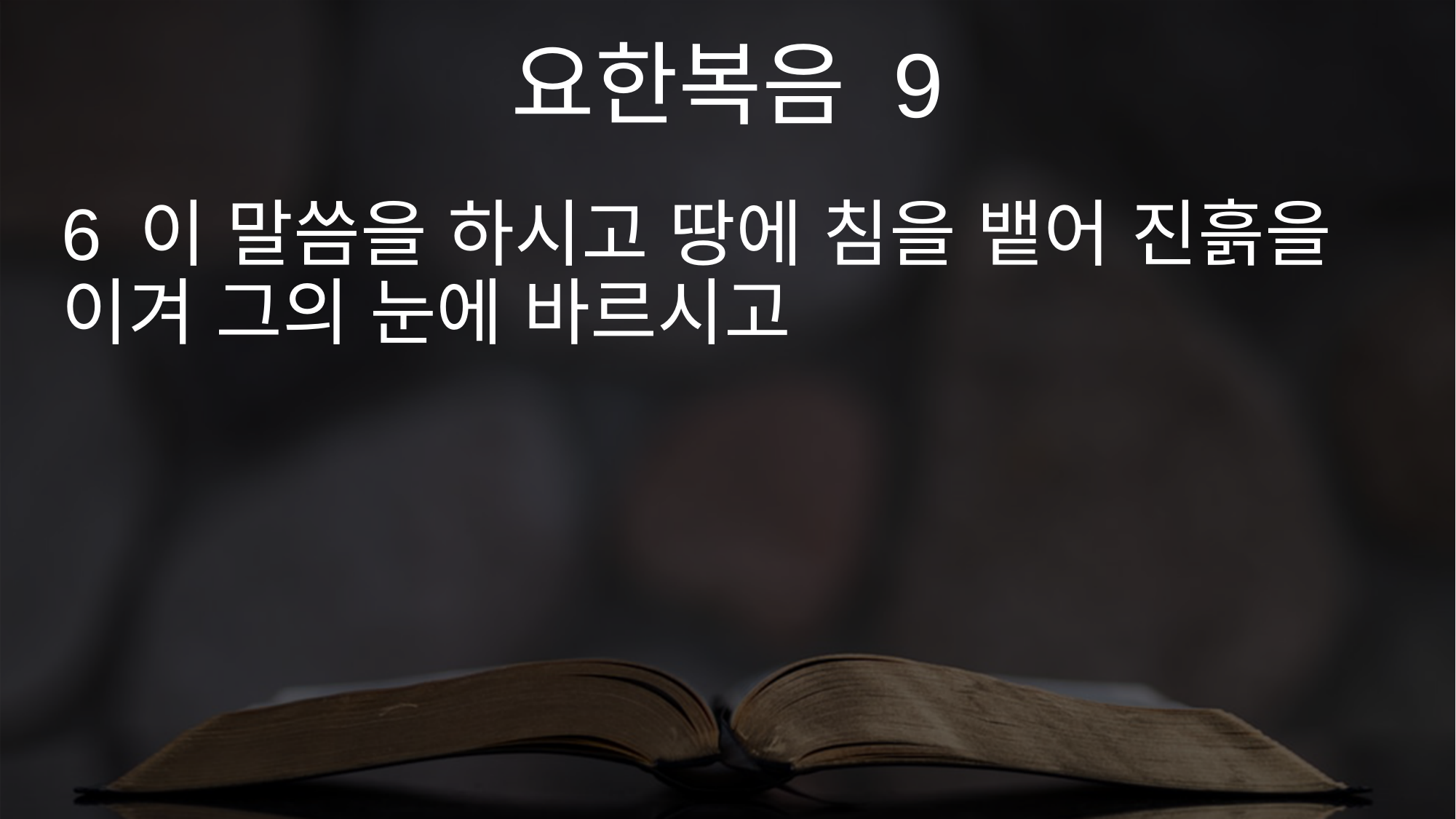

요한복음 9
6 이 말씀을 하시고 땅에 침을 뱉어 진흙을 이겨 그의 눈에 바르시고